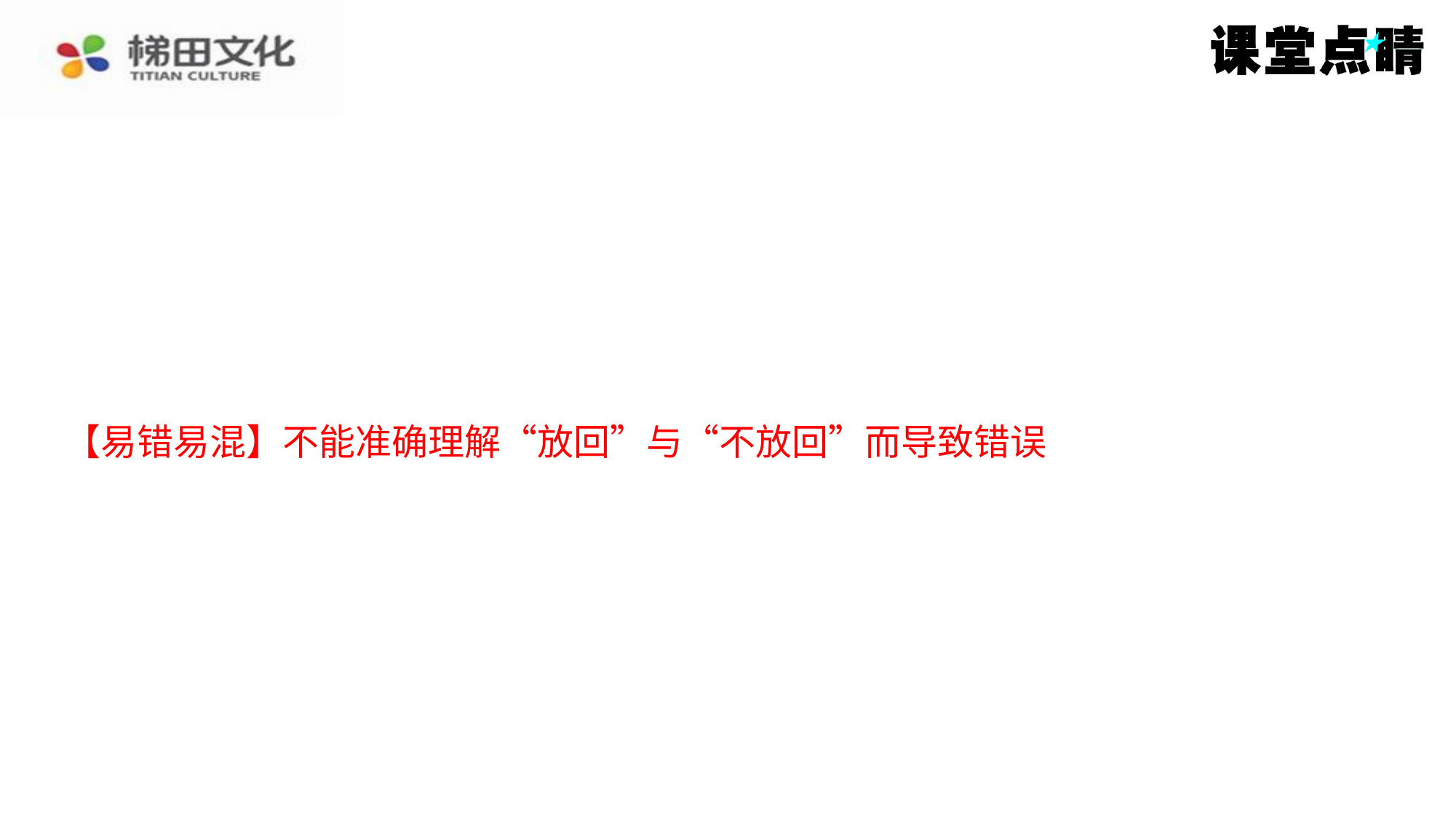

【易错易混】不能准确理解“放回”与“不放回”而导致错误
【易错易混】不能准确理解“放回”与“不放回”而导致错误